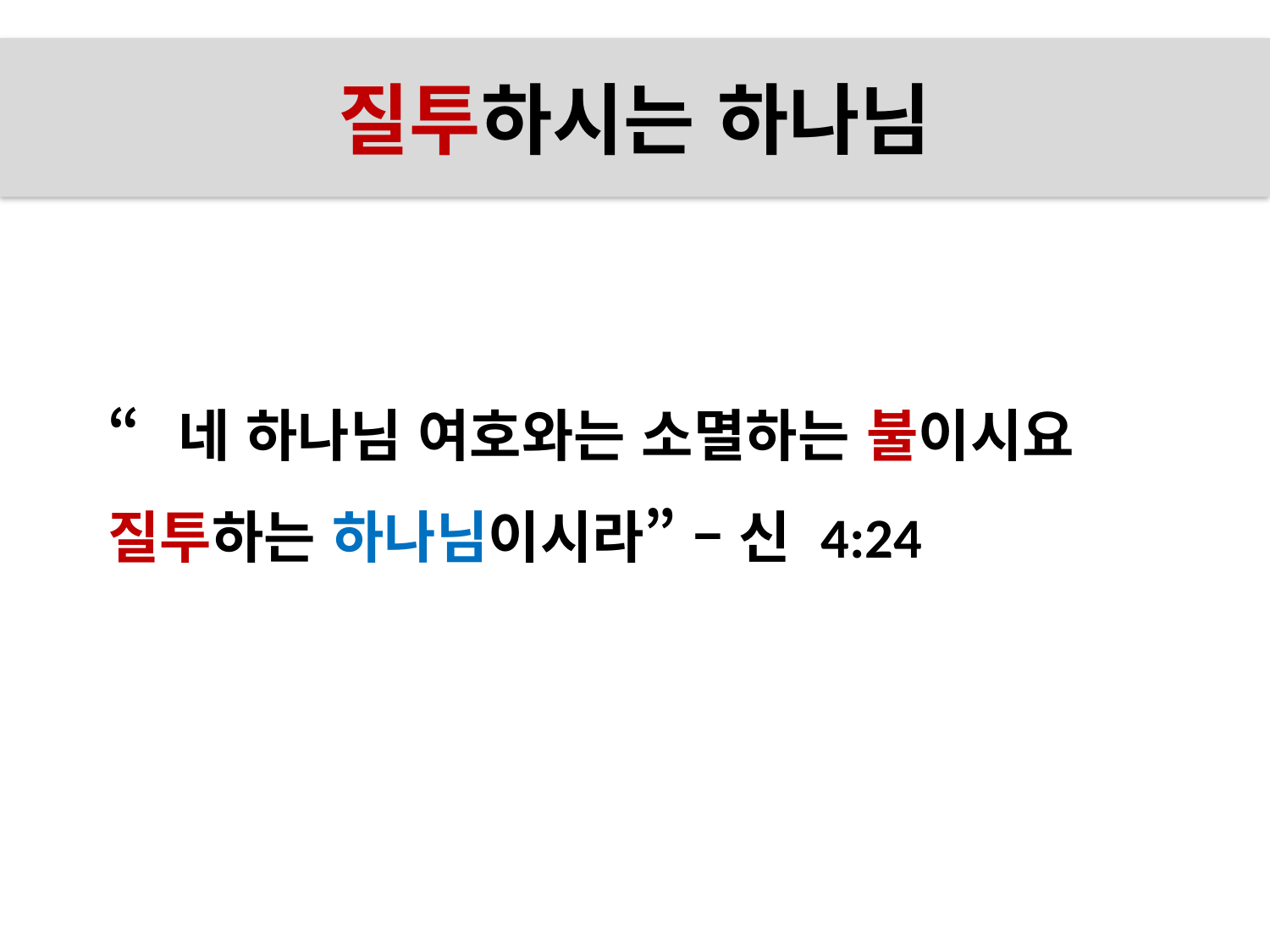

# 질투하시는 하나님
“네 하나님 여호와는 소멸하는 불이시요 질투하는 하나님이시라” – 신 4:24